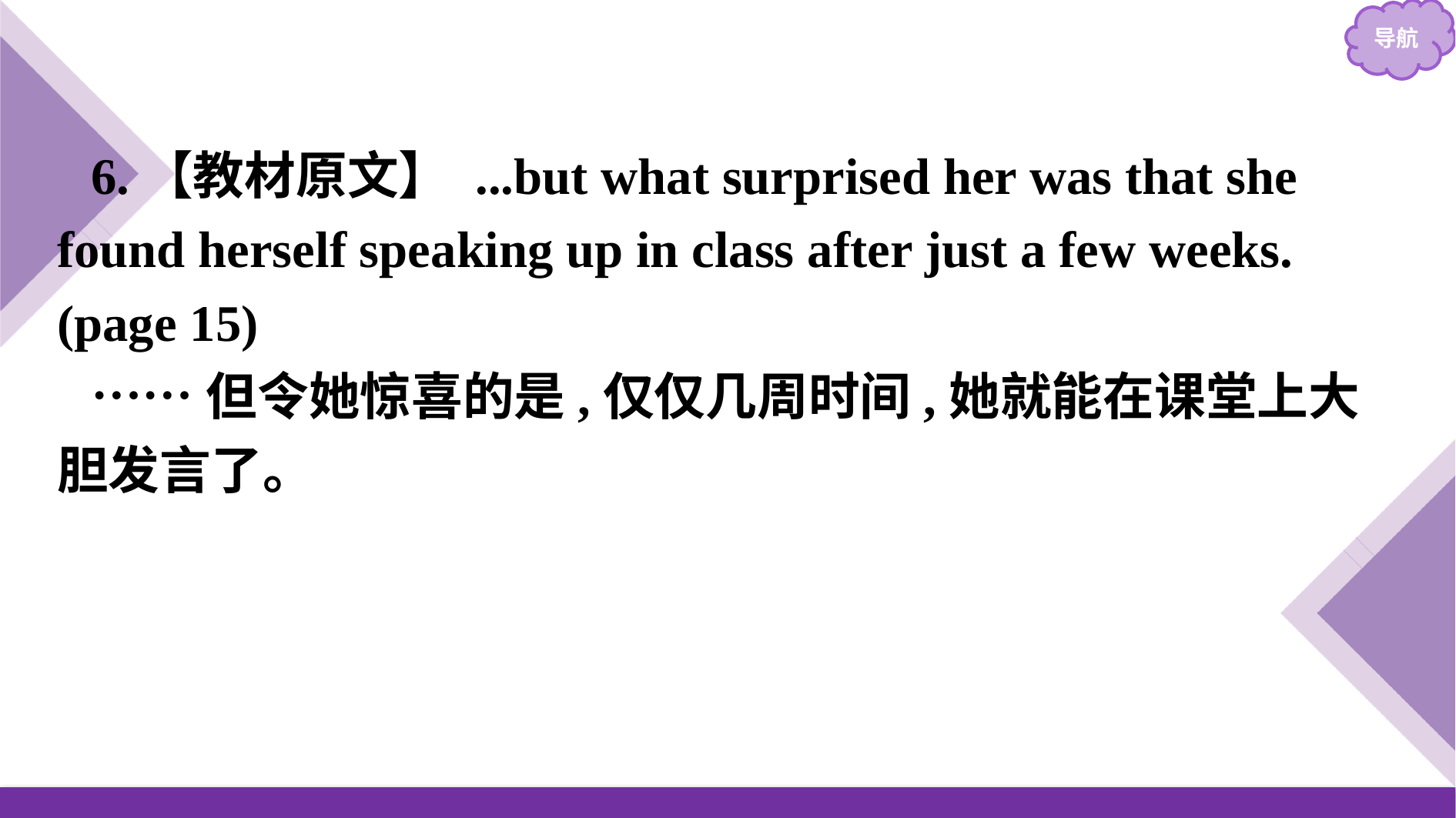

6.【教材原文】 ...but what surprised her was that she found herself speaking up in class after just a few weeks. (page 15)
……但令她惊喜的是,仅仅几周时间,她就能在课堂上大胆发言了。